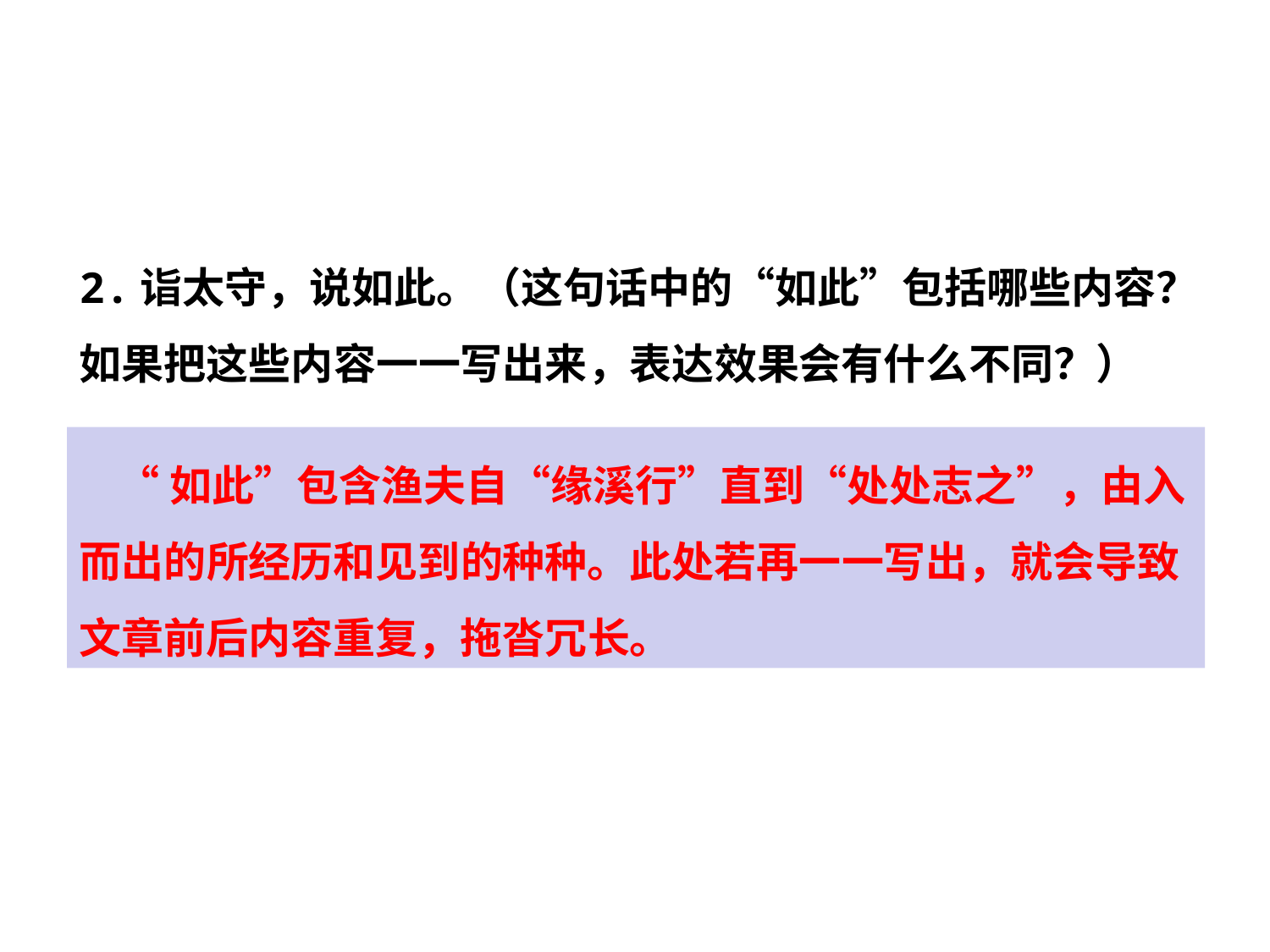

2.诣太守，说如此。（这句话中的“如此”包括哪些内容？如果把这些内容一一写出来，表达效果会有什么不同？）
    “如此”包含渔夫自“缘溪行”直到“处处志之”，由入而出的所经历和见到的种种。此处若再一一写出，就会导致文章前后内容重复，拖沓冗长。